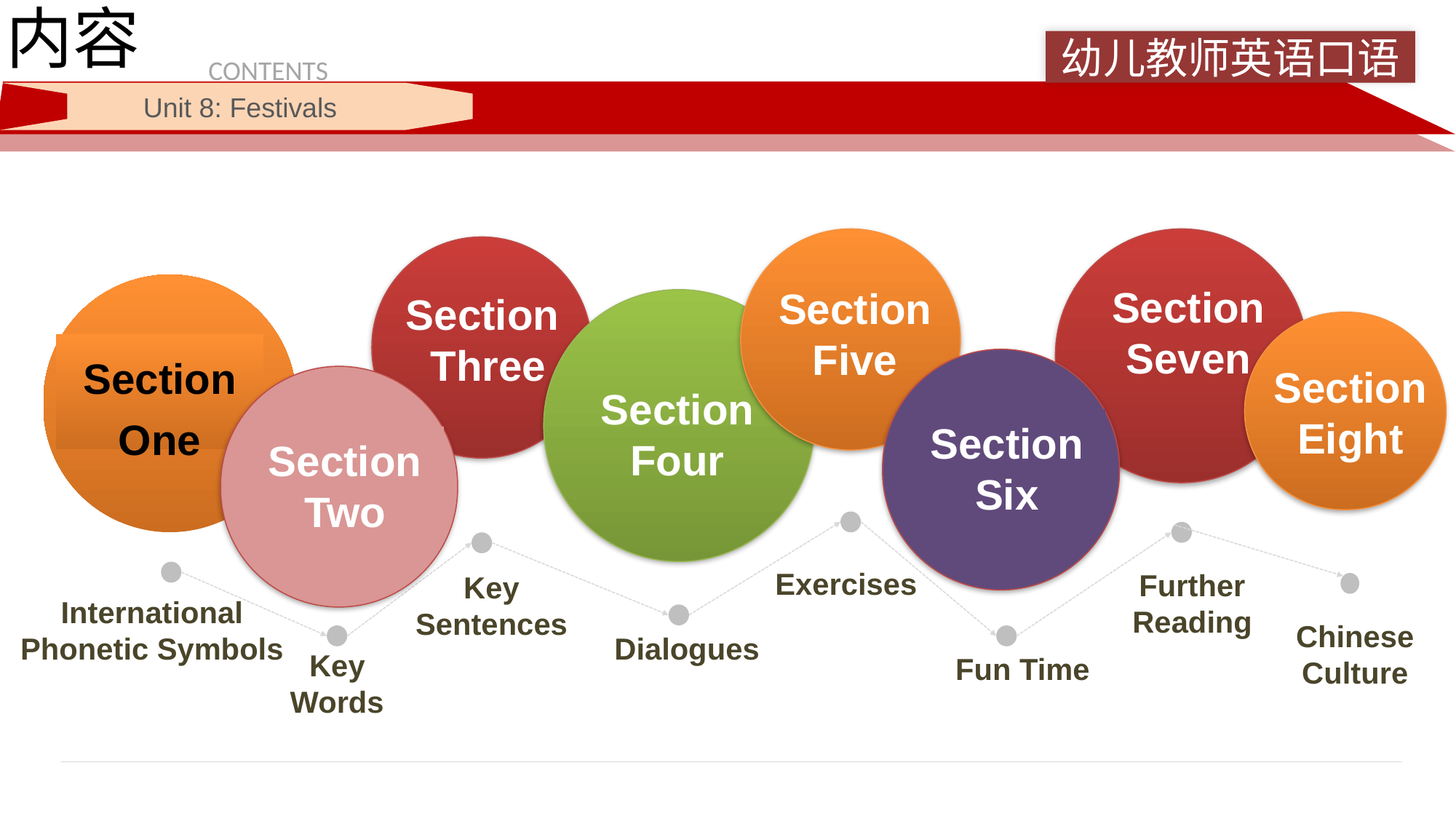

内容
幼儿教师英语口语
CONTENTS

 Unit 8: Festivals

Section Five

Section Seven

Section  Three

Section One

Section Four

Section Eight

Section Six

Section Two

Exercises
Further Reading
Key Sentences

International Phonetic Symbols
Chinese
Culture
Dialogues
Key Words
Fun Time